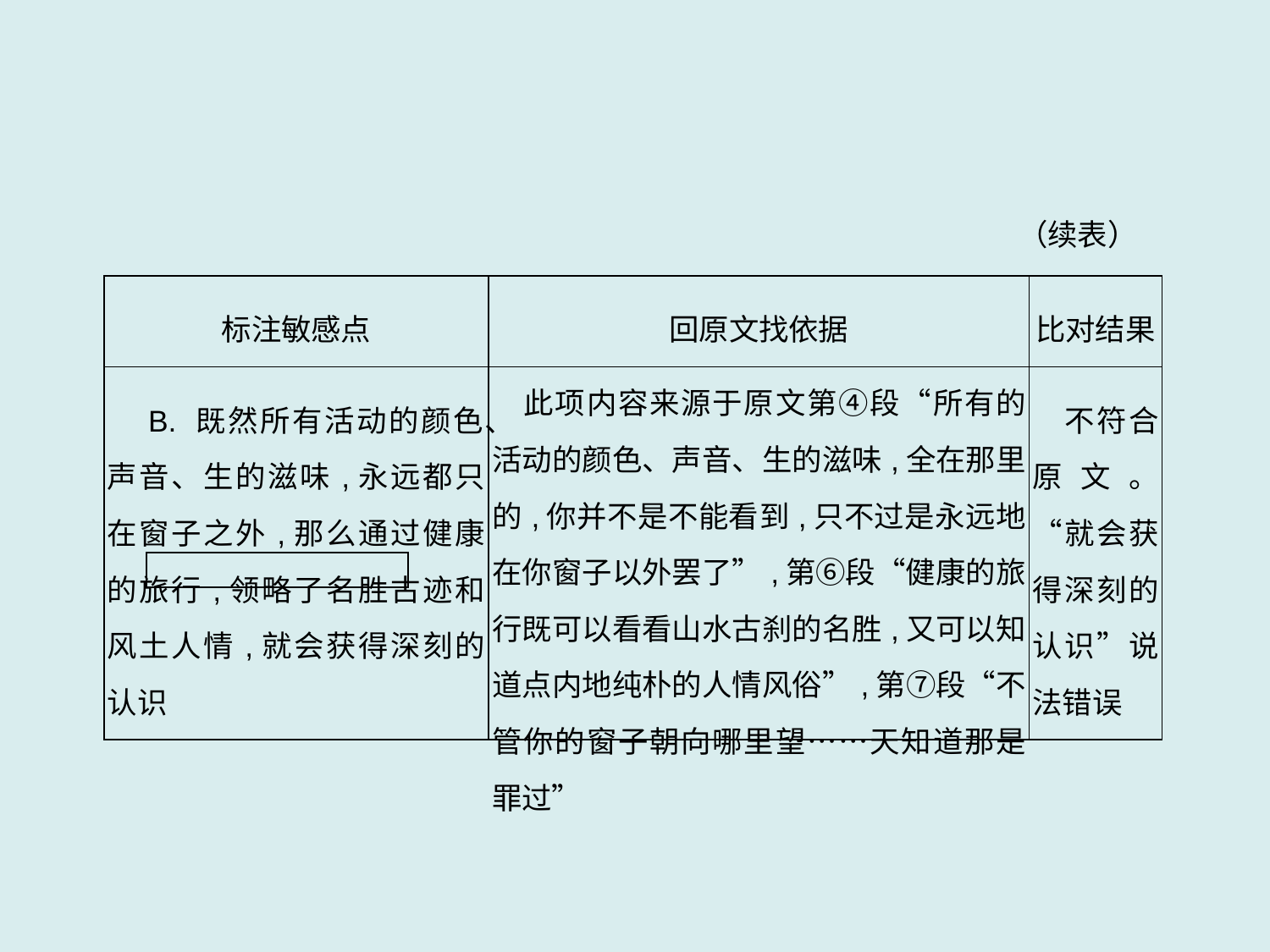

（续表）
| 标注敏感点 | 回原文找依据 | 比对结果 |
| --- | --- | --- |
| B. 既然所有活动的颜色、声音、生的滋味,永远都只在窗子之外,那么通过健康的旅行,领略了名胜古迹和风土人情,就会获得深刻的认识 | 此项内容来源于原文第④段“所有的活动的颜色、声音、生的滋味,全在那里的,你并不是不能看到,只不过是永远地在你窗子以外罢了”,第⑥段“健康的旅行既可以看看山水古刹的名胜,又可以知道点内地纯朴的人情风俗”,第⑦段“不管你的窗子朝向哪里望……天知道那是罪过” | 不符合原文。“就会获得深刻的认识”说法错误 |